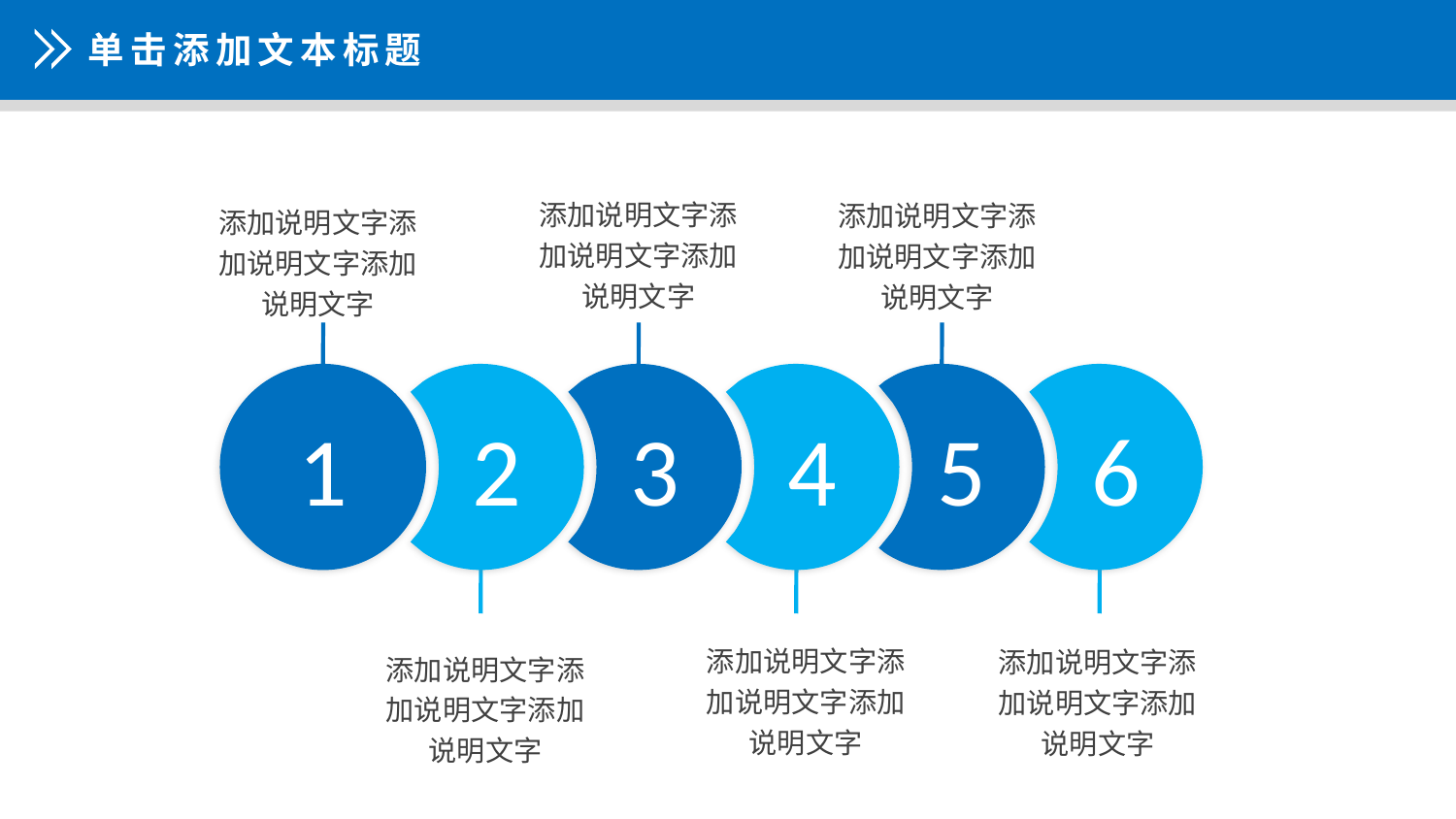

单击添加文本标题

添加说明文字添加说明文字添加说明文字
添加说明文字添加说明文字添加说明文字
添加说明文字添加说明文字添加说明文字
1
2
3
4
5
6
添加说明文字添加说明文字添加说明文字
添加说明文字添加说明文字添加说明文字
添加说明文字添加说明文字添加说明文字